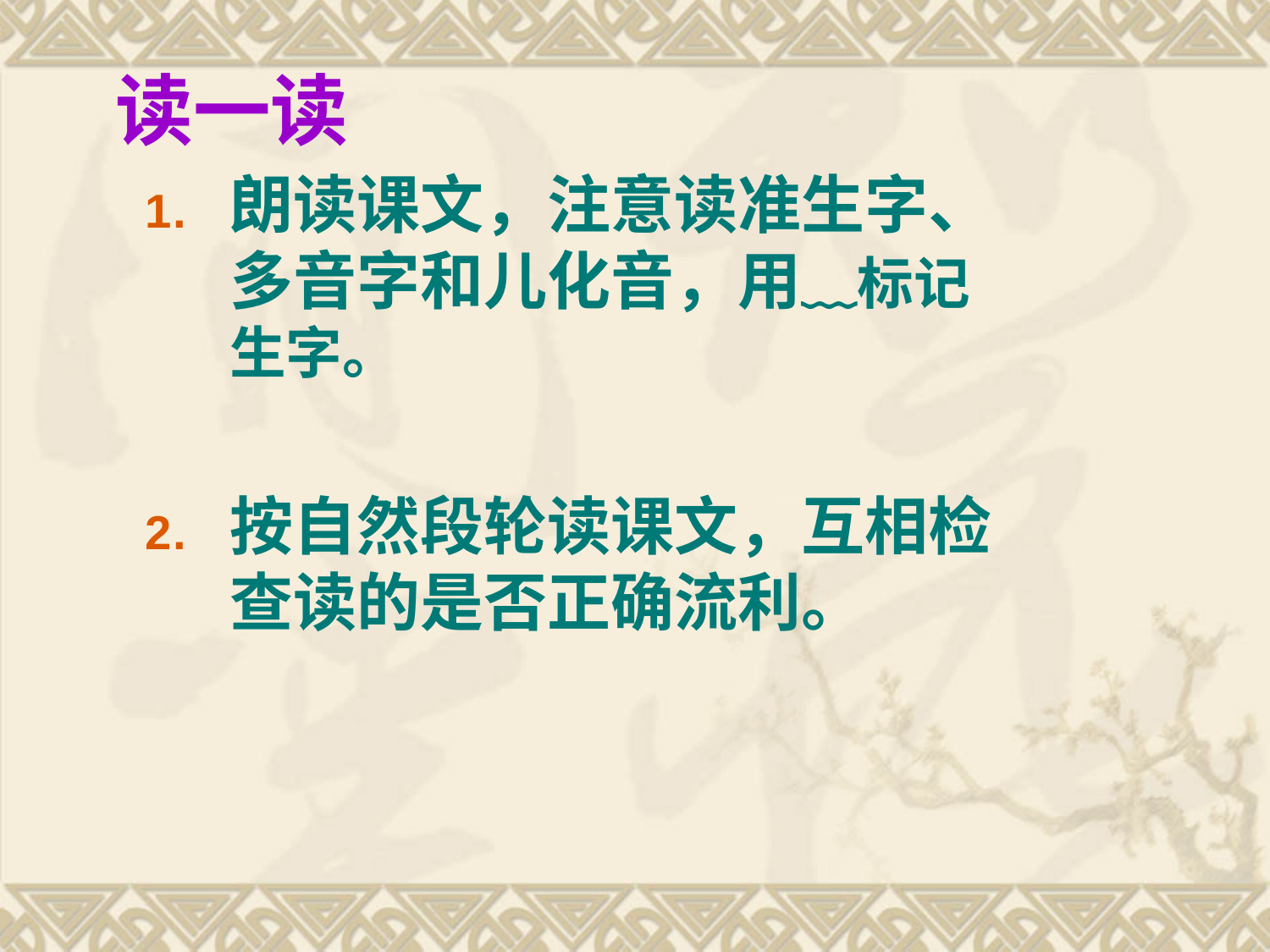

# 读一读
朗读课文，注意读准生字、多音字和儿化音，用﹏标记生字。

按自然段轮读课文，互相检查读的是否正确流利。